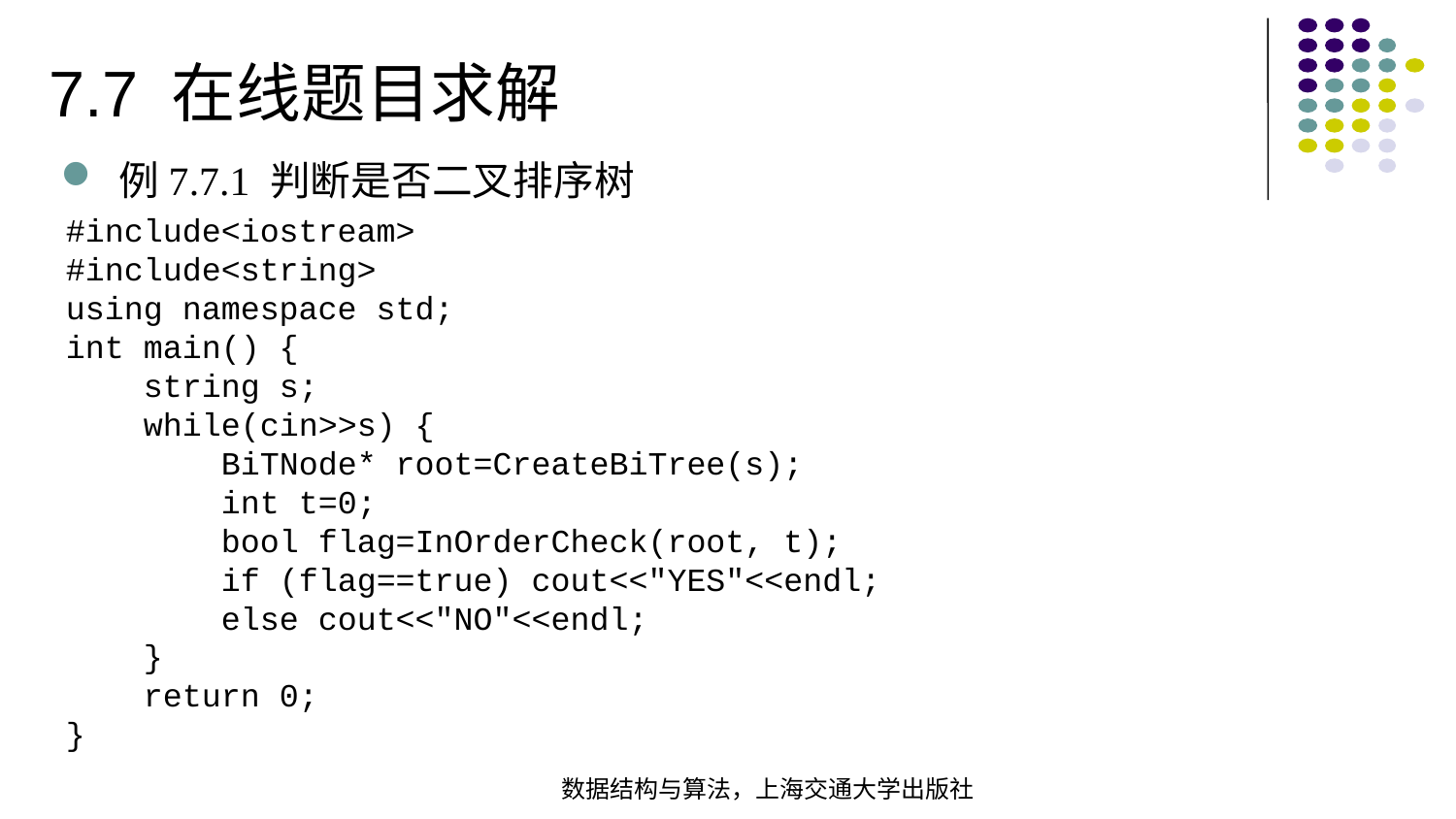

7.7 在线题目求解
例7.7.1 判断是否二叉排序树
#include<iostream>
#include<string>
using namespace std;
int main() {    string s;    while(cin>>s) {        BiTNode* root=CreateBiTree(s);        int t=0;        bool flag=InOrderCheck(root, t);        if (flag==true) cout<<"YES"<<endl;        else cout<<"NO"<<endl;    }    return 0;}